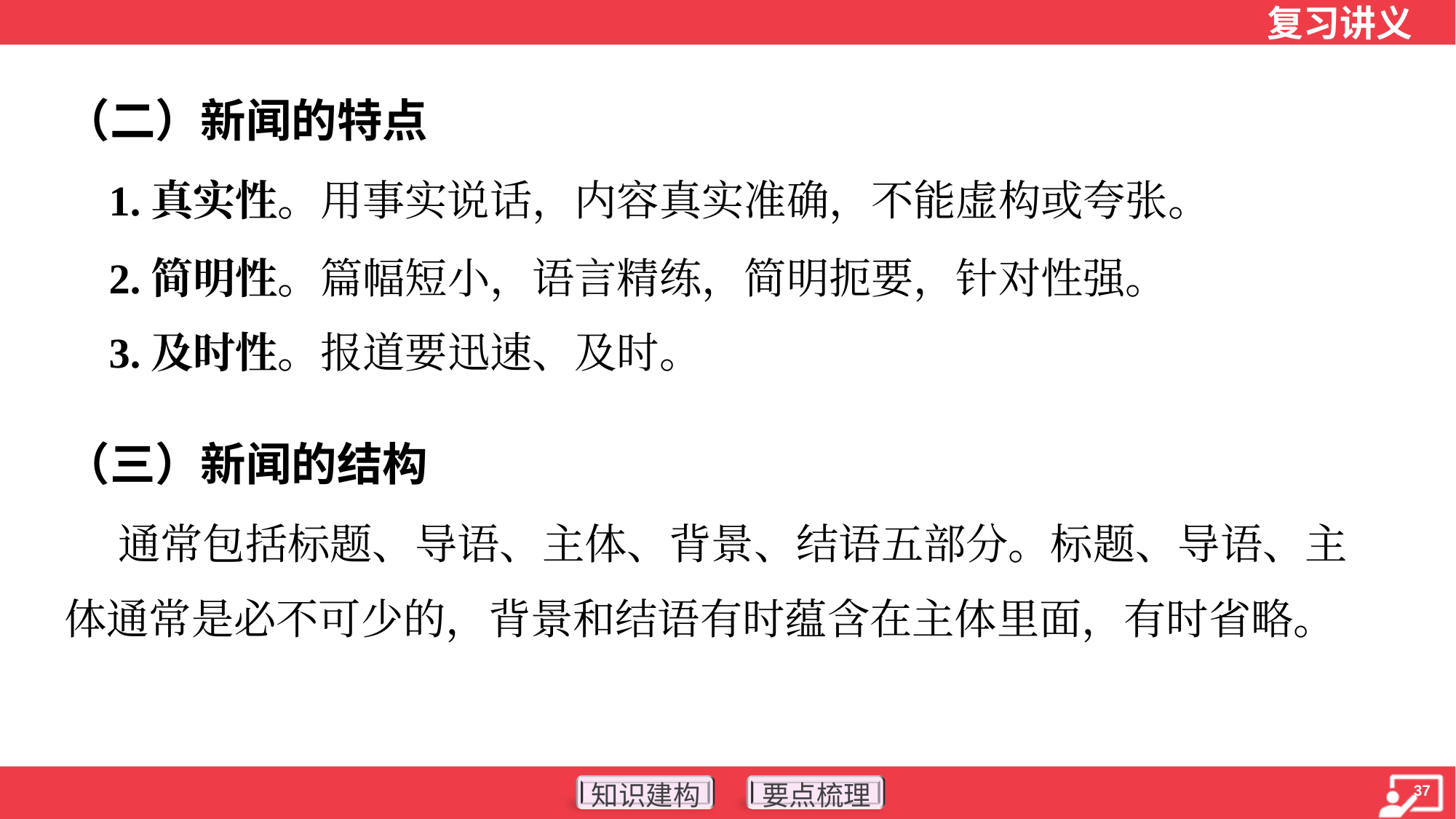

（二）新闻的特点
    1.真实性。用事实说话，内容真实准确，不能虚构或夸张。
    2.简明性。篇幅短小，语言精练，简明扼要，针对性强。
    3.及时性。报道要迅速、及时。
（三）新闻的结构
    通常包括标题、导语、主体、背景、结语五部分。标题、导语、主
体通常是必不可少的，背景和结语有时蕴含在主体里面，有时省略。